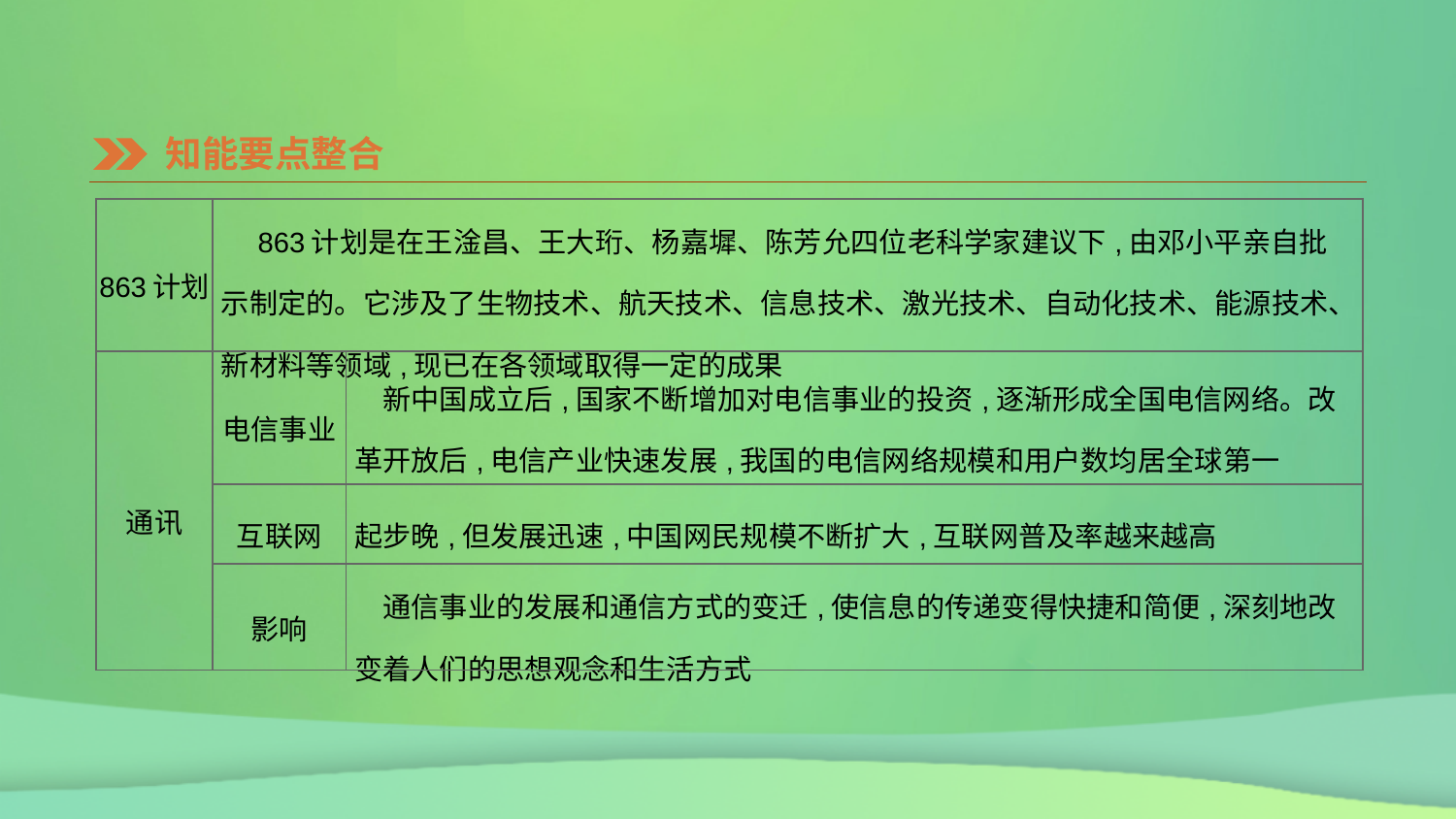

知能要点整合

| 863计划 | 863计划是在王淦昌、王大珩、杨嘉墀、陈芳允四位老科学家建议下,由邓小平亲自批示制定的。它涉及了生物技术、航天技术、信息技术、激光技术、自动化技术、能源技术、新材料等领域,现已在各领域取得一定的成果 |  |
| --- | --- | --- |
| 通讯 | 电信事业 | 新中国成立后,国家不断增加对电信事业的投资,逐渐形成全国电信网络。改革开放后,电信产业快速发展,我国的电信网络规模和用户数均居全球第一 |
|  | 互联网 | 起步晚,但发展迅速,中国网民规模不断扩大,互联网普及率越来越高 |
|  | 影响 | 通信事业的发展和通信方式的变迁,使信息的传递变得快捷和简便,深刻地改变着人们的思想观念和生活方式 |